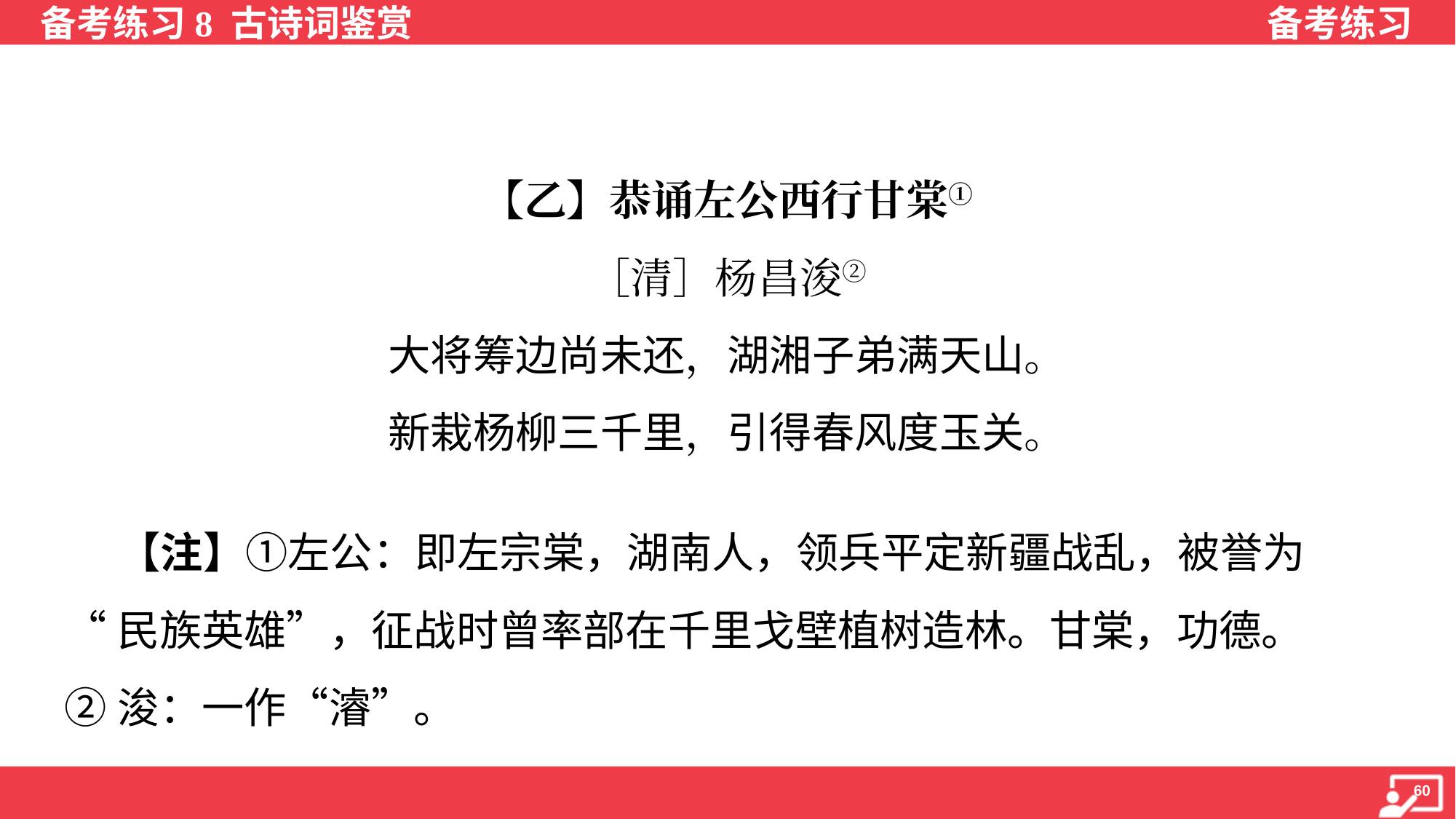

【乙】恭诵左公西行甘棠①
［清］杨昌浚②
大将筹边尚未还，湖湘子弟满天山。
新栽杨柳三千里，引得春风度玉关。
    【注】①左公：即左宗棠，湖南人，领兵平定新疆战乱，被誉为
“民族英雄”，征战时曾率部在千里戈壁植树造林。甘棠，功德。
②浚：一作“濬”。